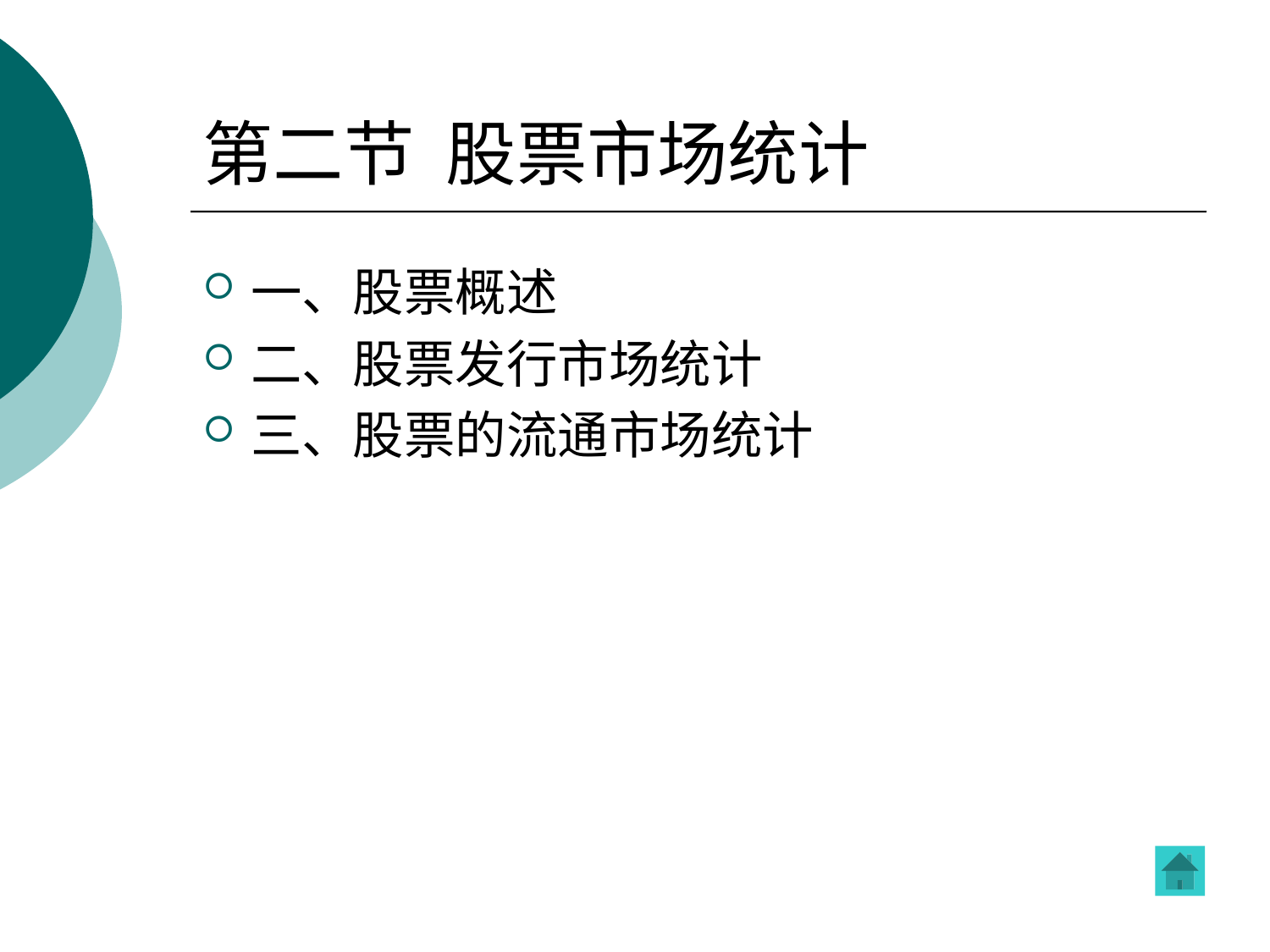

# 第二节  股票市场统计
一、股票概述
二、股票发行市场统计
三、股票的流通市场统计